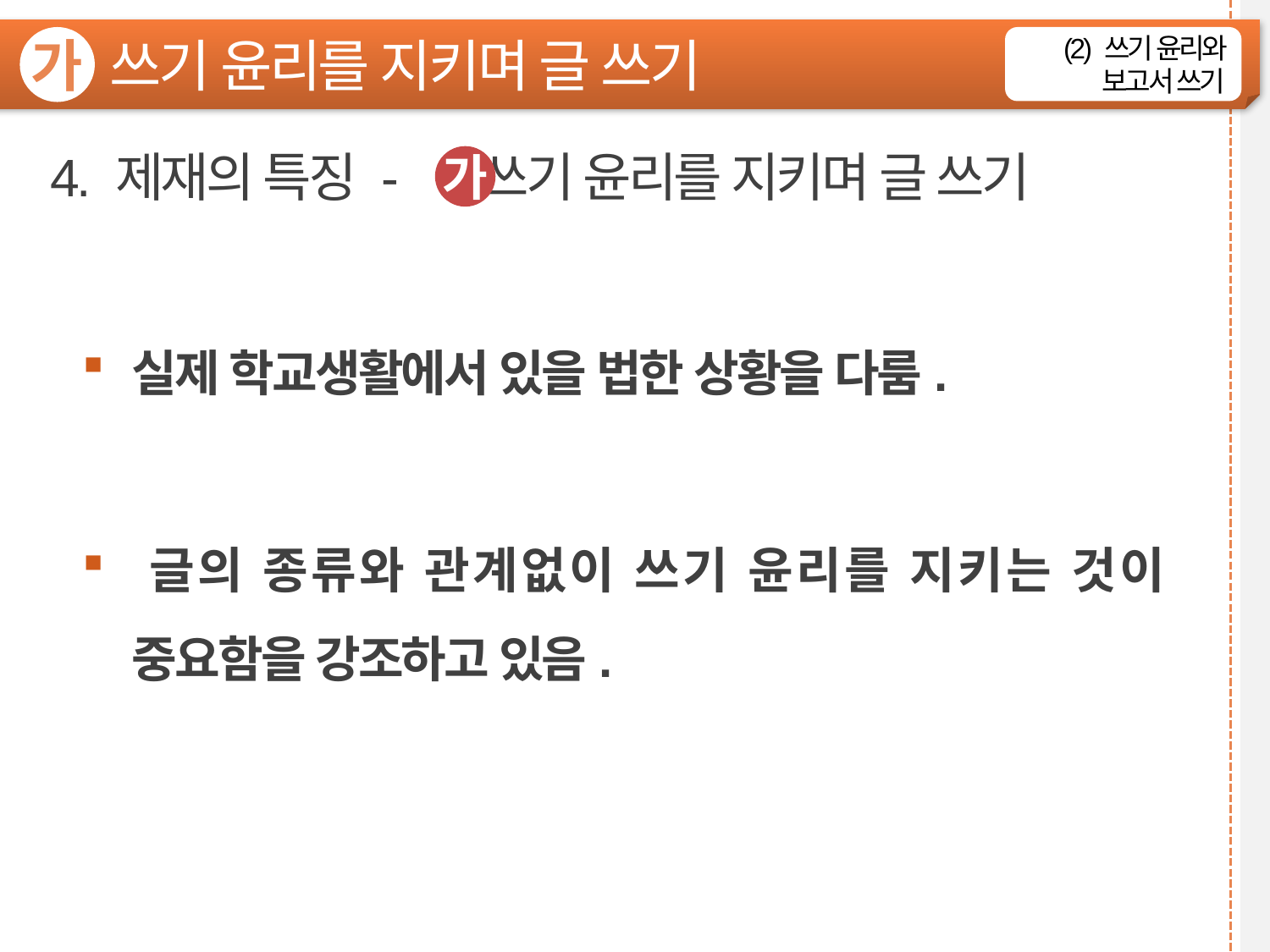

쓰기 윤리를 지키며 글 쓰기
가
(2) 쓰기 윤리와 보고서 쓰기
4. 제재의 특징 -      쓰기 윤리를 지키며 글 쓰기
가
실제 학교생활에서 있을 법한 상황을 다룸.

‌글의 종류와 관계없이 쓰기 윤리를 지키는 것이 중요함을 강조하고 있음.